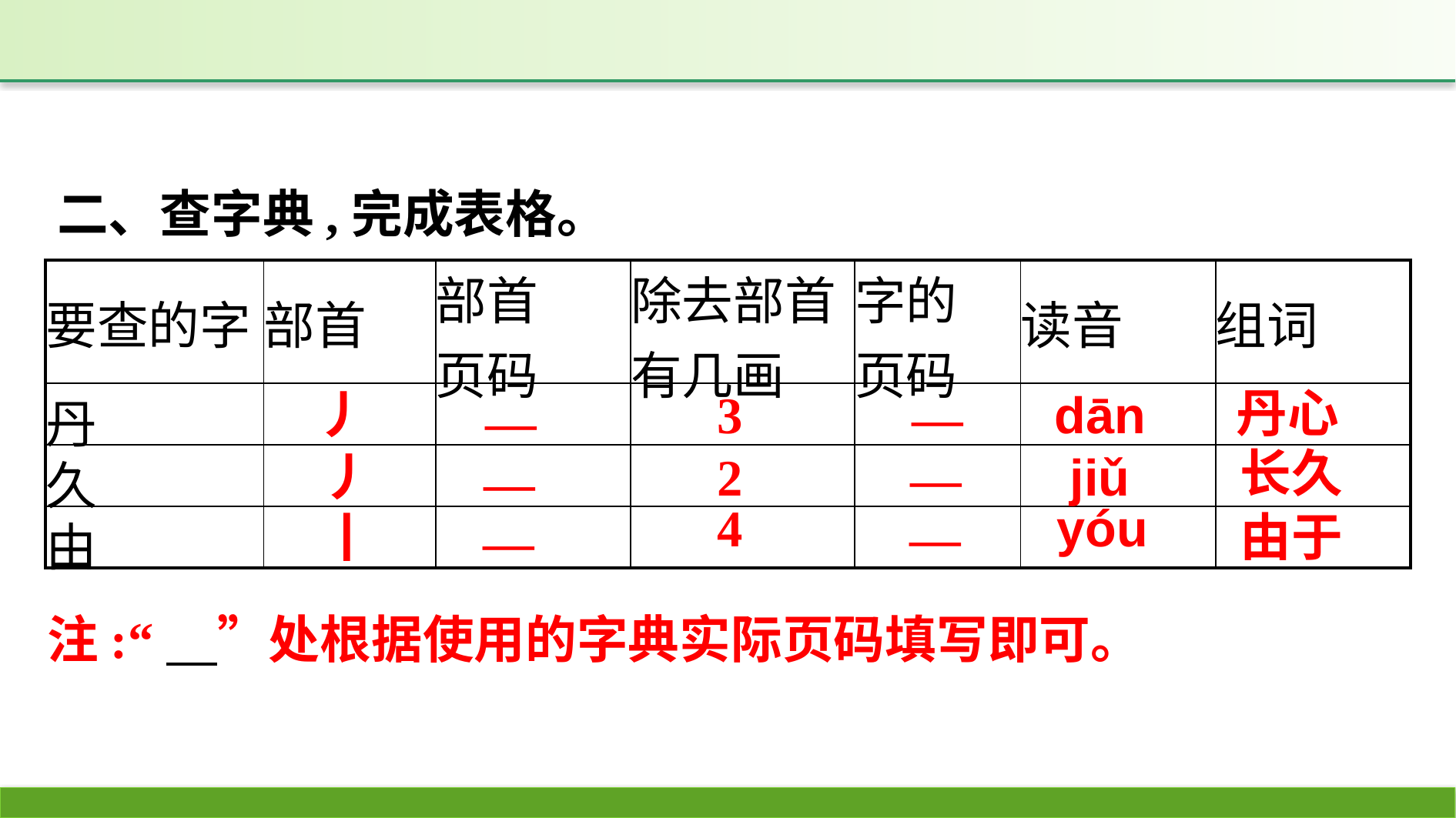

二、查字典,完成表格。
| 要查的字 | 部首 | 部首 页码 | 除去部首有几画 | 字的 页码 | 读音 | 组词 |
| --- | --- | --- | --- | --- | --- | --- |
| 丹 |  |  |  |  |  |  |
| 久 |  |  |  |  |  |  |
| 由 |  |  |  |  |  |  |
—
—
丹心
dān
丿
3
—
—
长久
jiǔ
丿
2
—
yóu
4
—
由于
丨
注:“　”处根据使用的字典实际页码填写即可。